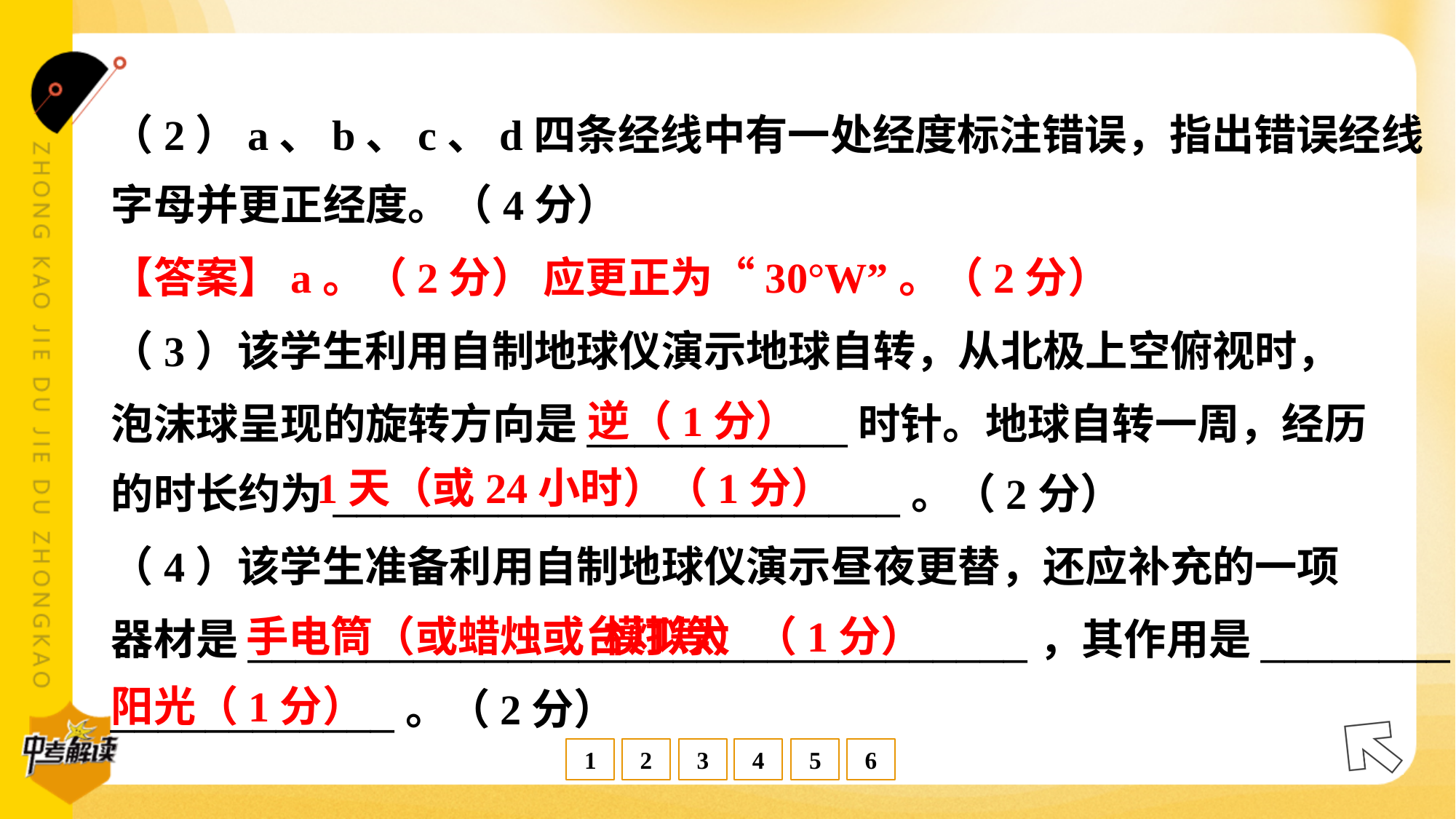

（2）a、b、c、d四条经线中有一处经度标注错误，指出错误经线
字母并更正经度。（4分）
【答案】a。（2分） 应更正为“30°W”。（2分）
（3）该学生利用自制地球仪演示地球自转，从北极上空俯视时，
泡沫球呈现的旋转方向是___________时针。地球自转一周，经历
的时长约为________________________。（2分）
逆（1分）
1天（或24小时）（1分）
（4）该学生准备利用自制地球仪演示昼夜更替，还应补充的一项
器材是_________________________________，其作用是________
____________。（2分）
                                                  模拟太
阳光（1分）
手电筒（或蜡烛或台灯等）（1分）